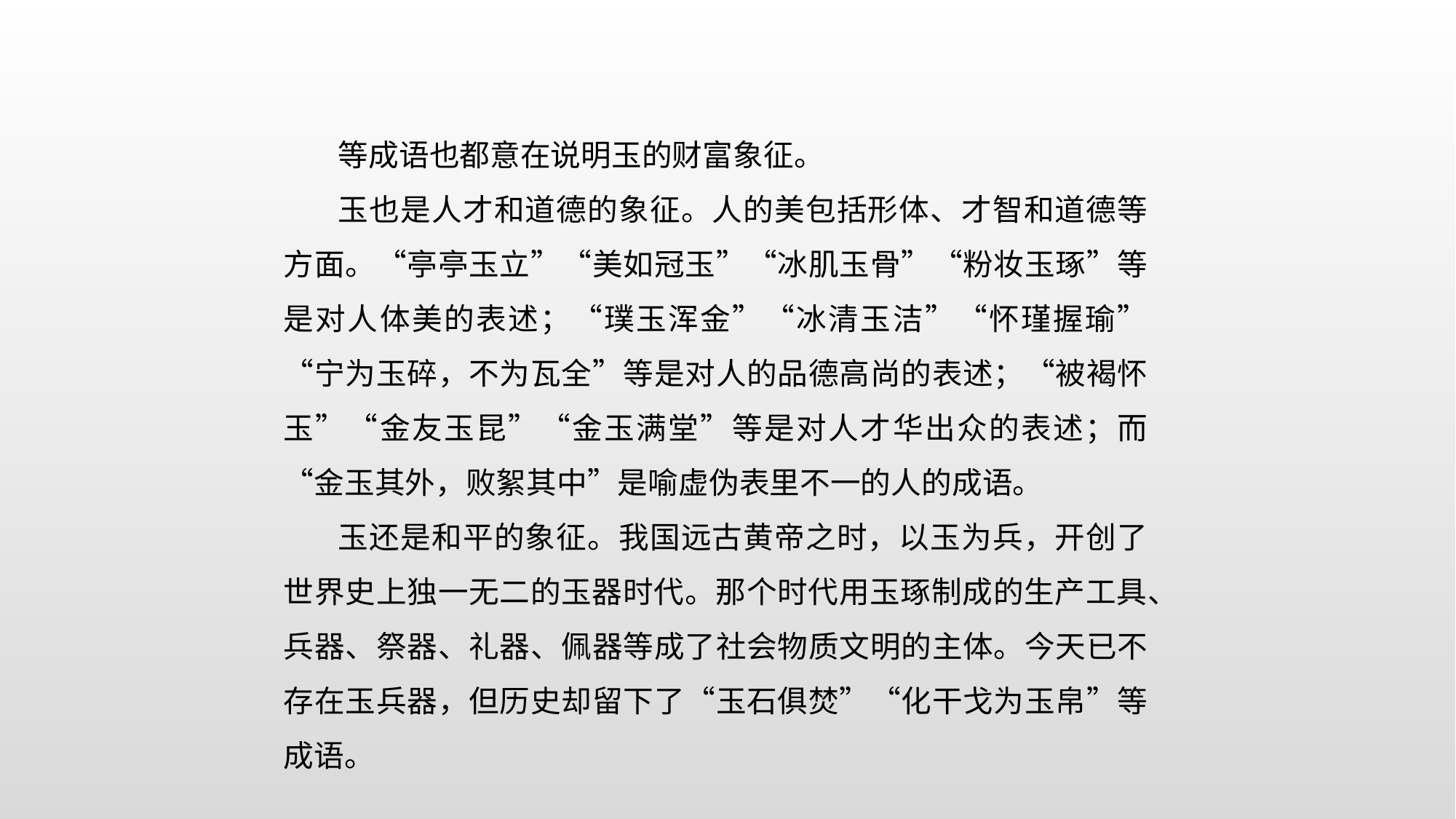

等成语也都意在说明玉的财富象征。
玉也是人才和道德的象征。人的美包括形体、才智和道德等方面。“亭亭玉立”“美如冠玉”“冰肌玉骨”“粉妆玉琢”等是对人体美的表述；“璞玉浑金”“冰清玉洁”“怀瑾握瑜”“宁为玉碎，不为瓦全”等是对人的品德高尚的表述；“被褐怀玉”“金友玉昆”“金玉满堂”等是对人才华出众的表述；而“金玉其外，败絮其中”是喻虚伪表里不一的人的成语。
玉还是和平的象征。我国远古黄帝之时，以玉为兵，开创了世界史上独一无二的玉器时代。那个时代用玉琢制成的生产工具、兵器、祭器、礼器、佩器等成了社会物质文明的主体。今天已不存在玉兵器，但历史却留下了“玉石俱焚”“化干戈为玉帛”等成语。